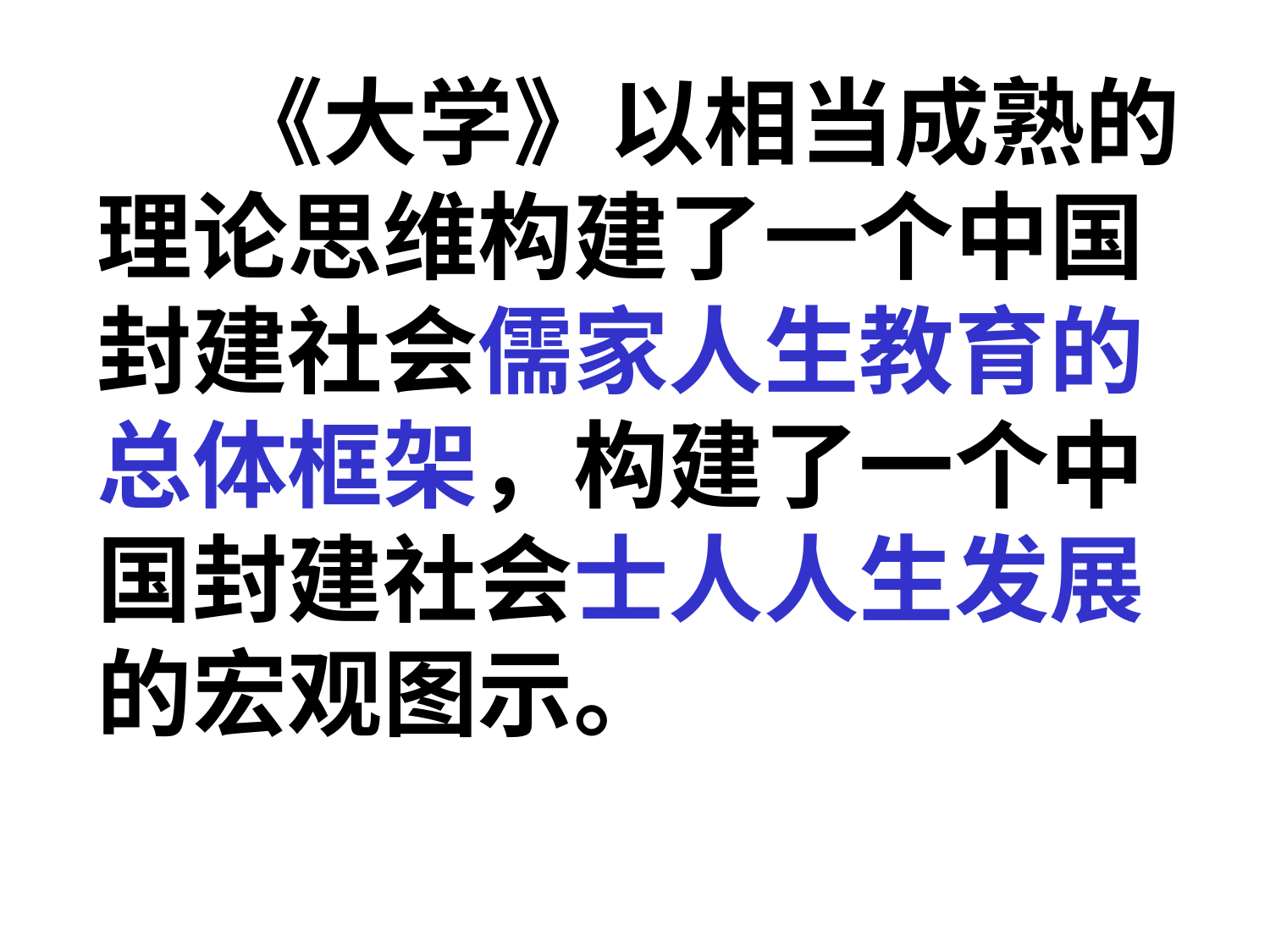

《大学》以相当成熟的理论思维构建了一个中国封建社会儒家人生教育的总体框架，构建了一个中国封建社会士人人生发展的宏观图示。